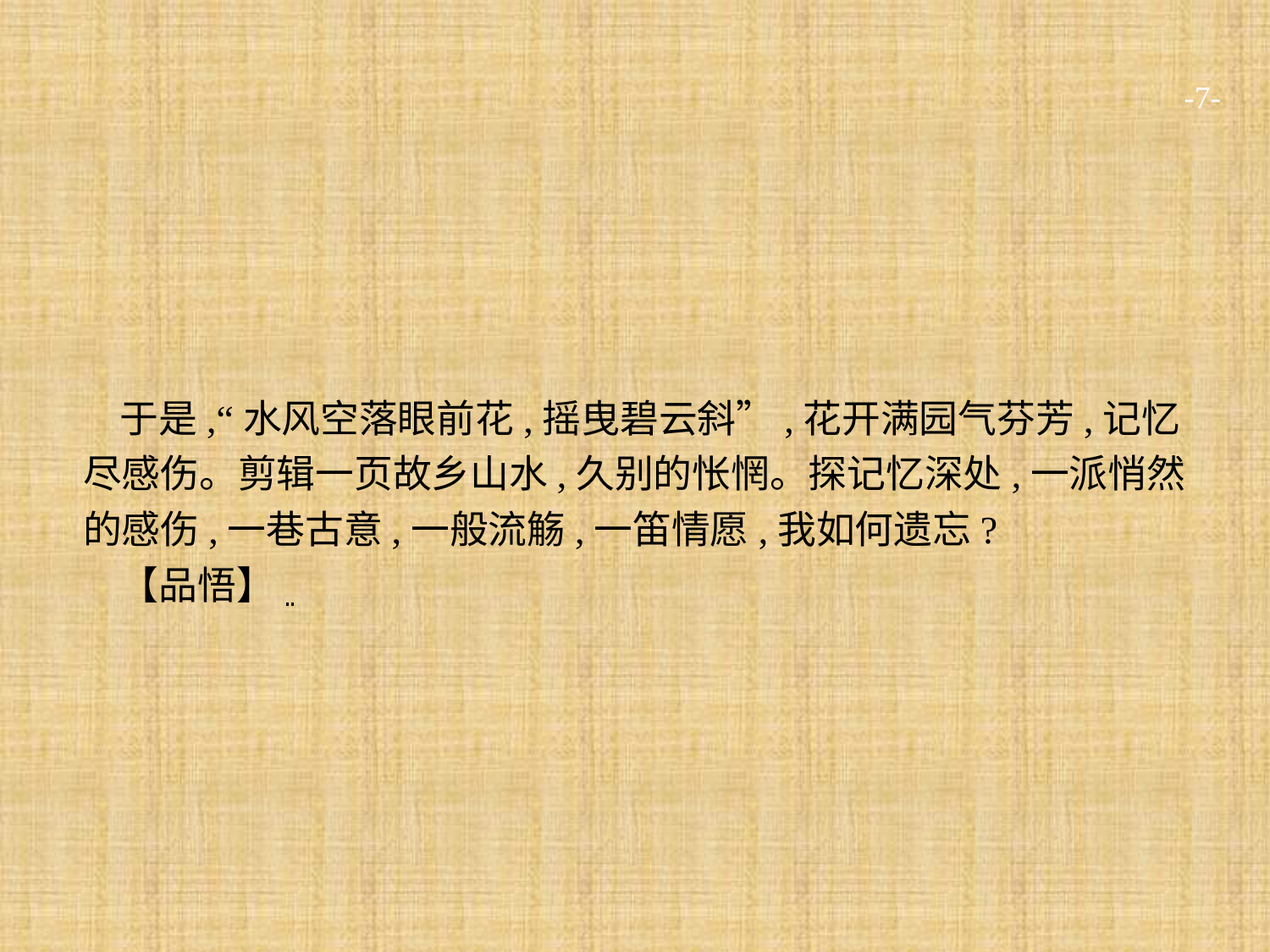

-7-
于是,“水风空落眼前花,摇曳碧云斜”,花开满园气芬芳,记忆尽感伤。剪辑一页故乡山水,久别的怅惘。探记忆深处,一派悄然的感伤,一巷古意,一般流觞,一笛情愿,我如何遗忘?
【品悟】